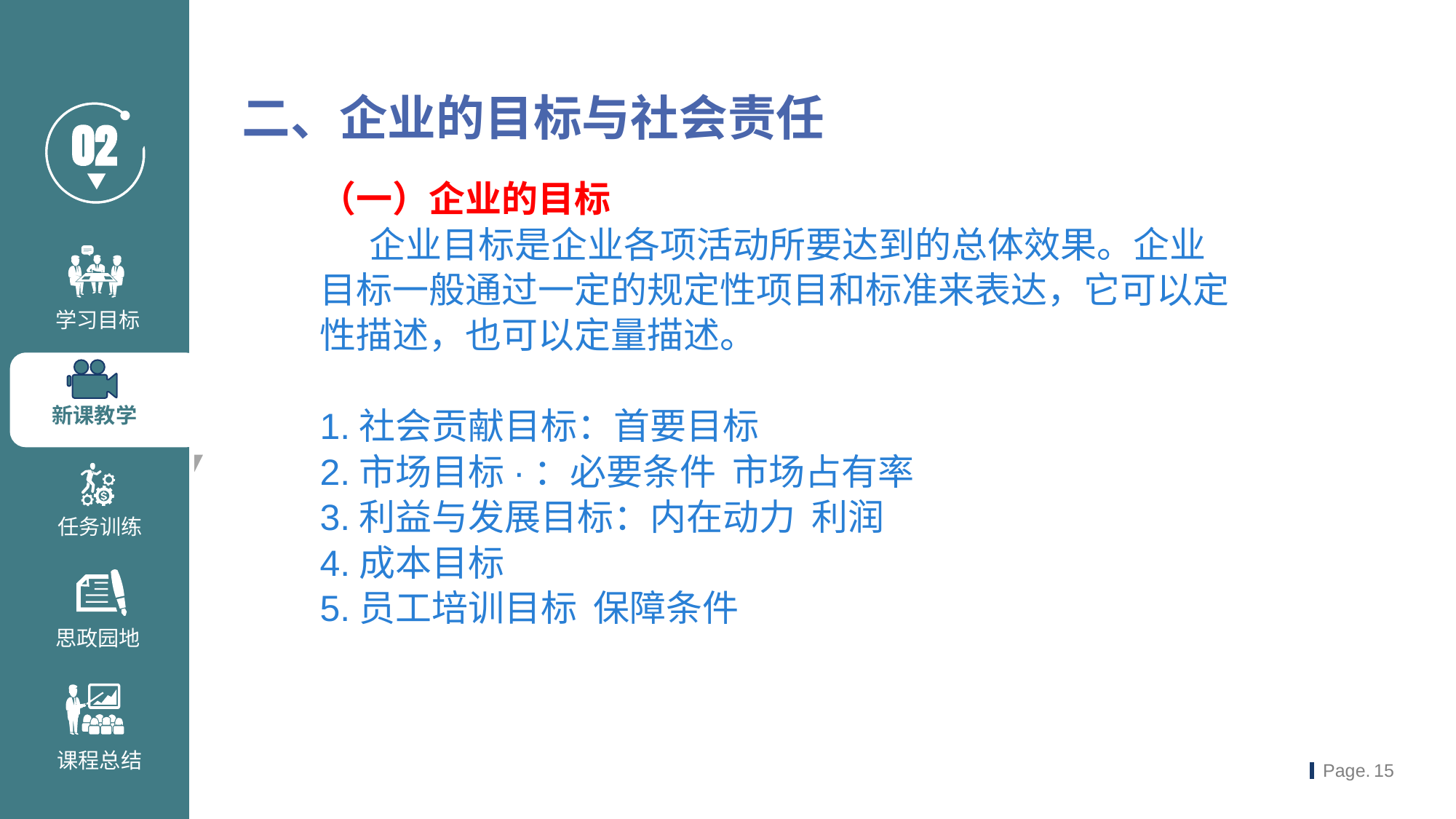

二、企业的目标与社会责任
（一）企业的目标
     企业目标是企业各项活动所要达到的总体效果。企业目标一般通过一定的规定性项目和标准来表达，它可以定性描述，也可以定量描述。

1.社会贡献目标：首要目标
2.市场目标·：必要条件  市场占有率
3.利益与发展目标：内在动力  利润
4.成本目标
5.员工培训目标  保障条件